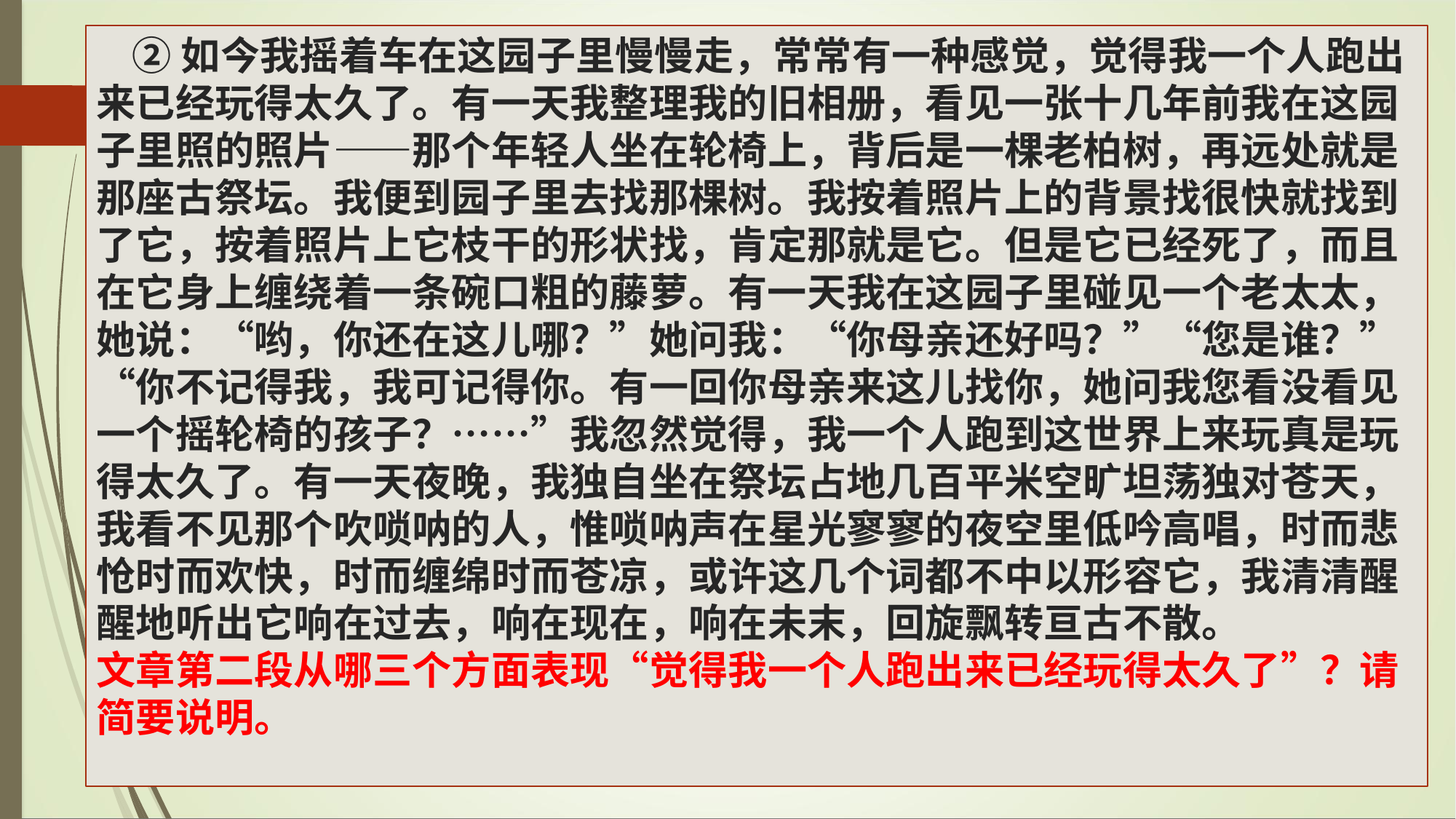

②如今我摇着车在这园子里慢慢走，常常有一种感觉，觉得我一个人跑出来已经玩得太久了。有一天我整理我的旧相册，看见一张十几年前我在这园子里照的照片——那个年轻人坐在轮椅上，背后是一棵老柏树，再远处就是那座古祭坛。我便到园子里去找那棵树。我按着照片上的背景找很快就找到了它，按着照片上它枝干的形状找，肯定那就是它。但是它已经死了，而且在它身上缠绕着一条碗口粗的藤萝。有一天我在这园子里碰见一个老太太，她说：“哟，你还在这儿哪？”她问我：“你母亲还好吗？”“您是谁？”“你不记得我，我可记得你。有一回你母亲来这儿找你，她问我您看没看见一个摇轮椅的孩子？……”我忽然觉得，我一个人跑到这世界上来玩真是玩得太久了。有一天夜晚，我独自坐在祭坛占地几百平米空旷坦荡独对苍天，我看不见那个吹唢呐的人，惟唢呐声在星光寥寥的夜空里低吟高唱，时而悲怆时而欢快，时而缠绵时而苍凉，或许这几个词都不中以形容它，我清清醒醒地听出它响在过去，响在现在，响在未末，回旋飘转亘古不散。
文章第二段从哪三个方面表现“觉得我一个人跑出来已经玩得太久了”？请简要说明。
#